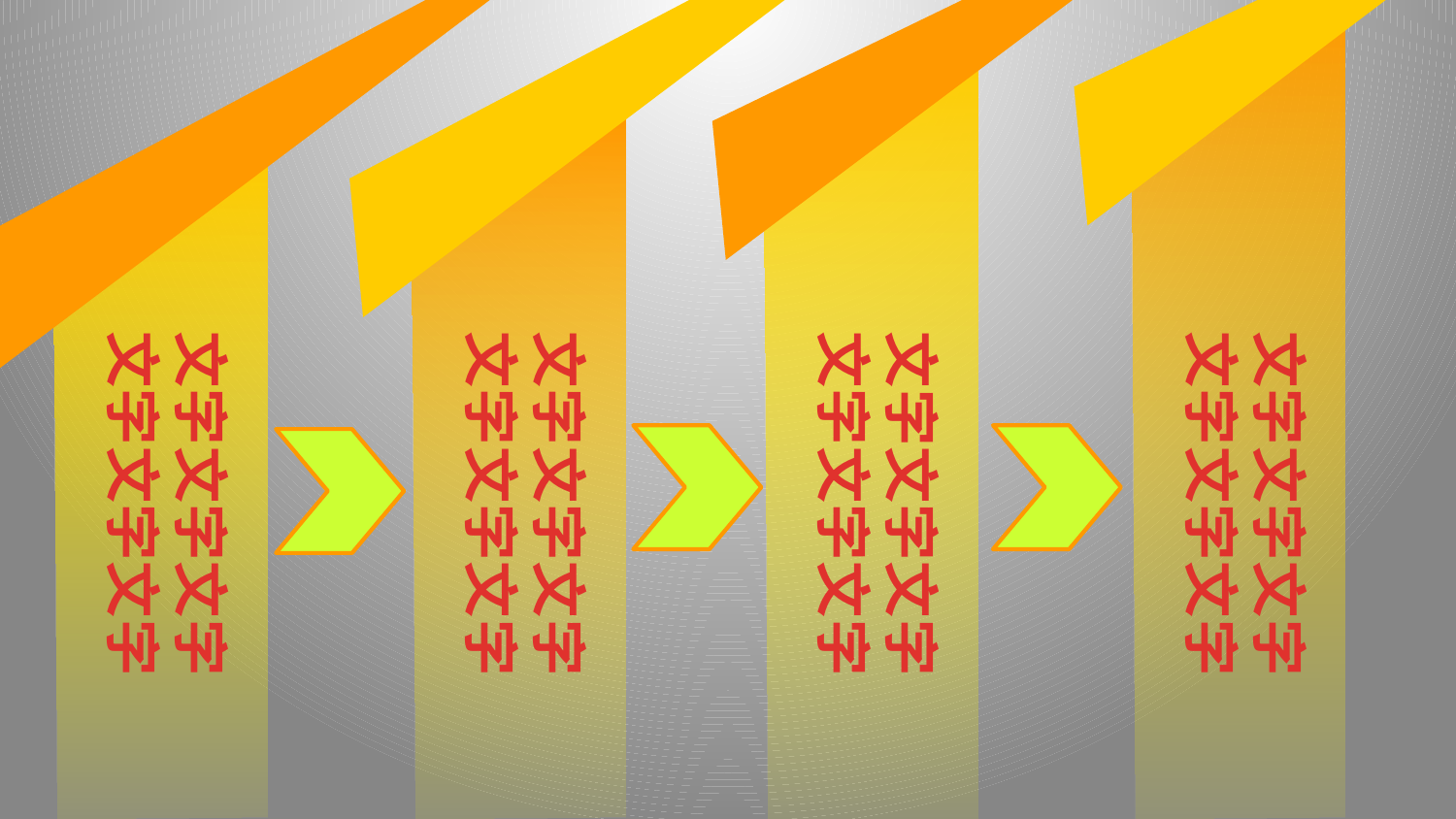

文字文字文字
文字文字文字
文字文字文字
文字文字文字
文字文字文字
文字文字文字
文字文字文字
文字文字文字